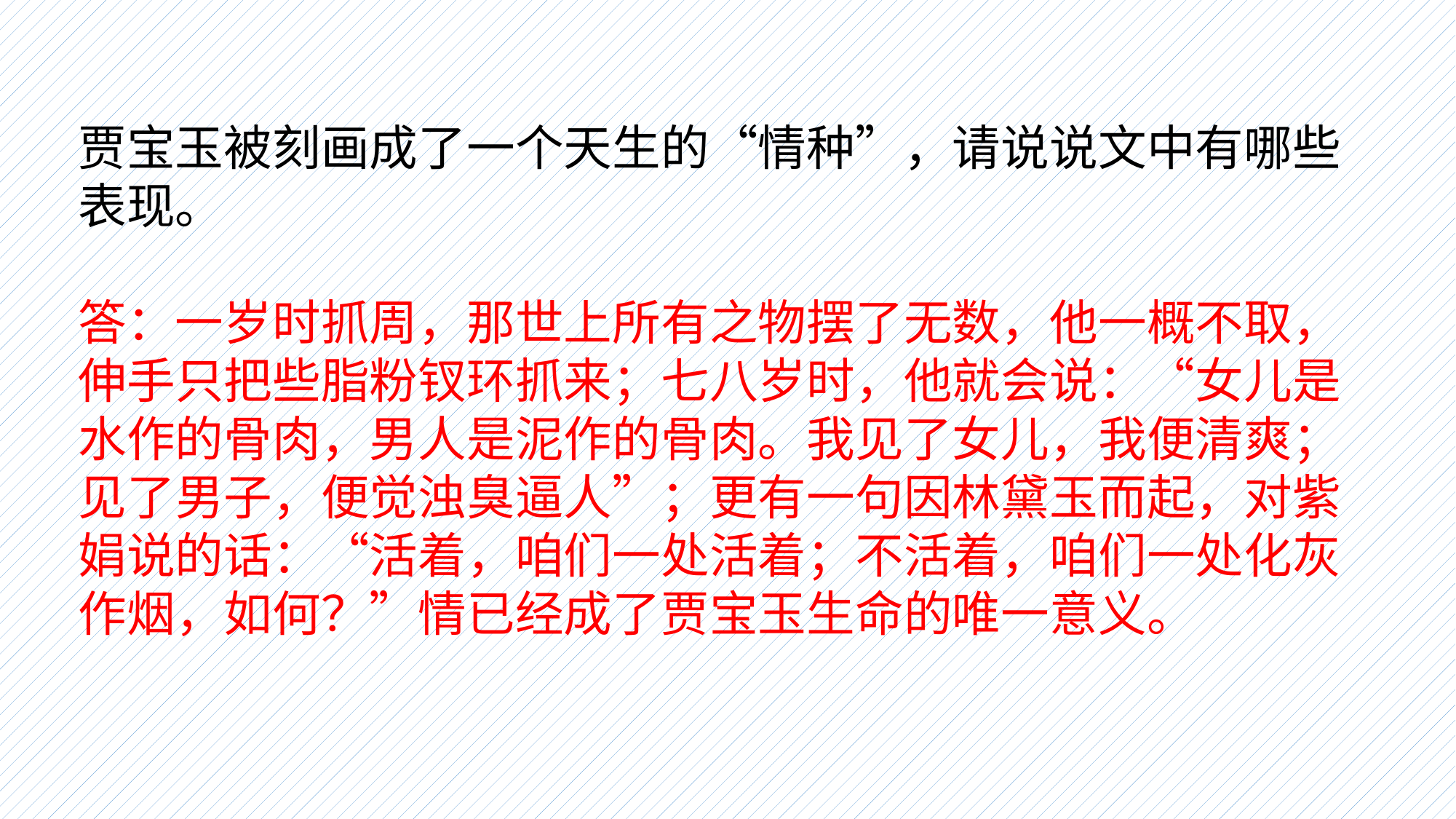

贾宝玉被刻画成了一个天生的“情种”，请说说文中有哪些表现。

答：一岁时抓周，那世上所有之物摆了无数，他一概不取，伸手只把些脂粉钗环抓来；七八岁时，他就会说：“女儿是水作的骨肉，男人是泥作的骨肉。我见了女儿，我便清爽；见了男子，便觉浊臭逼人”；更有一句因林黛玉而起，对紫娟说的话：“活着，咱们一处活着；不活着，咱们一处化灰作烟，如何？”情已经成了贾宝玉生命的唯一意义。